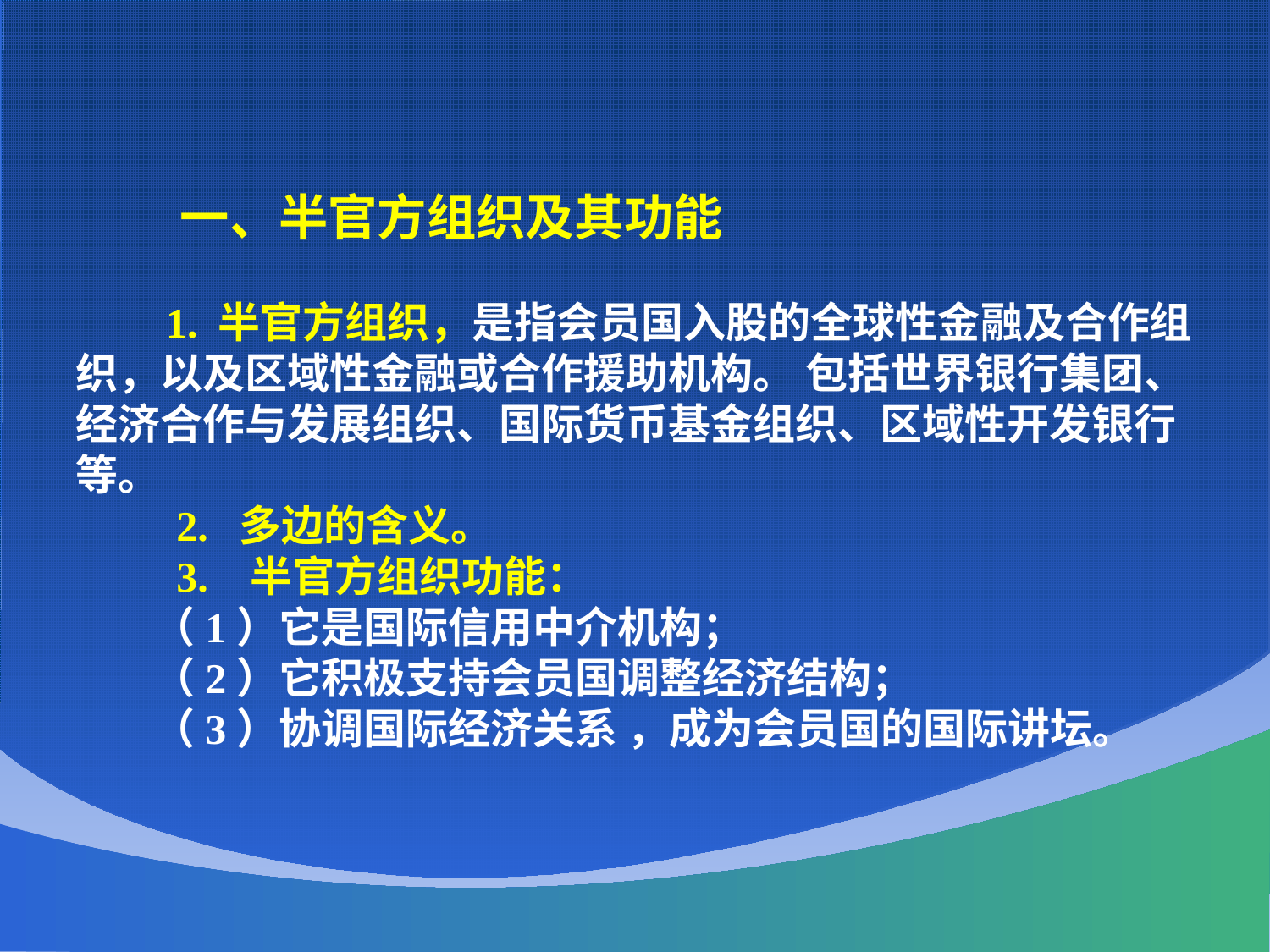

一、半官方组织及其功能

    1. 半官方组织，是指会员国入股的全球性金融及合作组织，以及区域性金融或合作援助机构。 包括世界银行集团、经济合作与发展组织、国际货币基金组织、区域性开发银行等。
     2.  多边的含义。
     3.   半官方组织功能：
  （1）它是国际信用中介机构；
  （2）它积极支持会员国调整经济结构；
  （3）协调国际经济关系 ，成为会员国的国际讲坛。